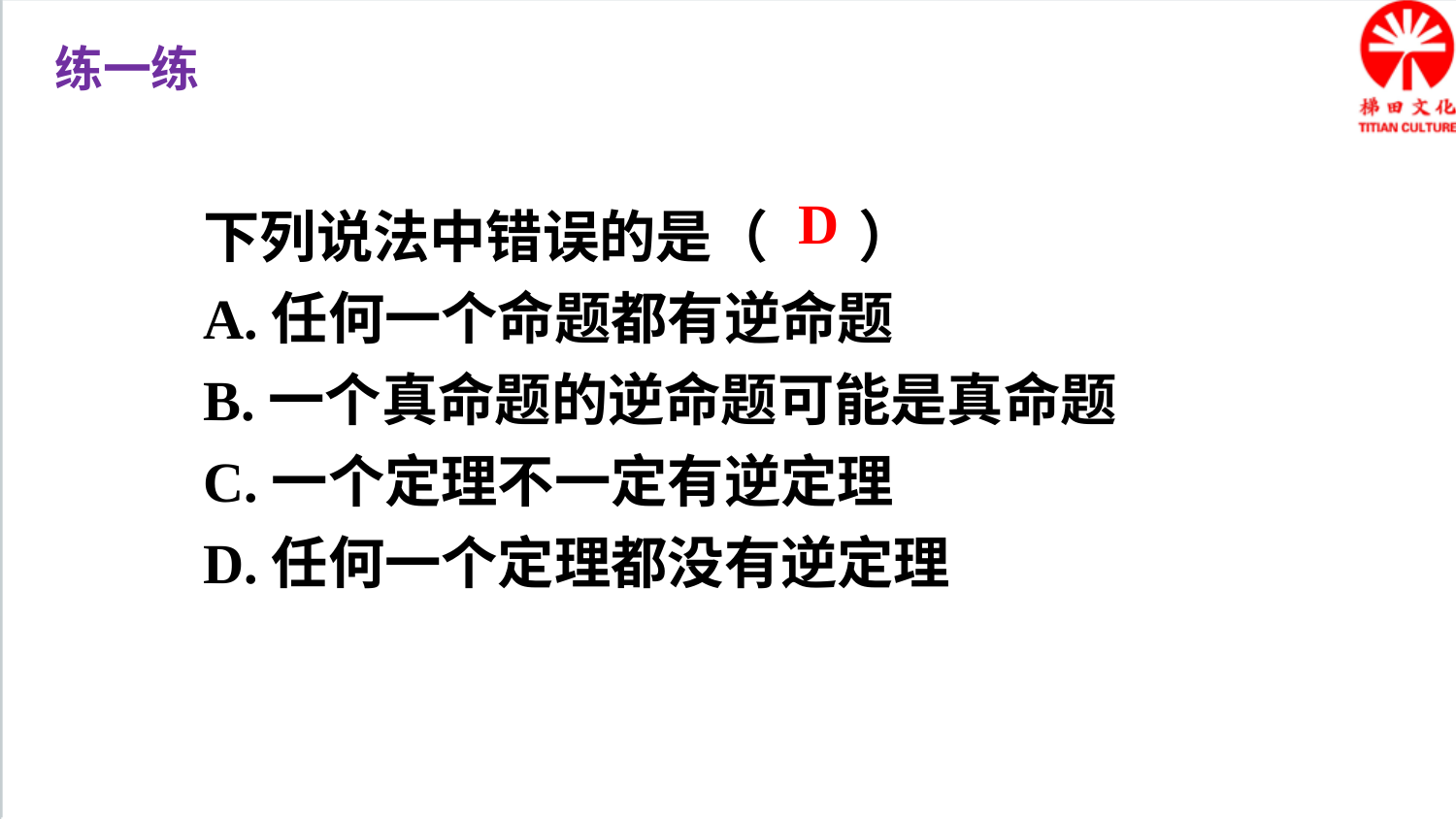

练一练
下列说法中错误的是（       ）
A.任何一个命题都有逆命题
B.一个真命题的逆命题可能是真命题
C.一个定理不一定有逆定理
D.任何一个定理都没有逆定理
D